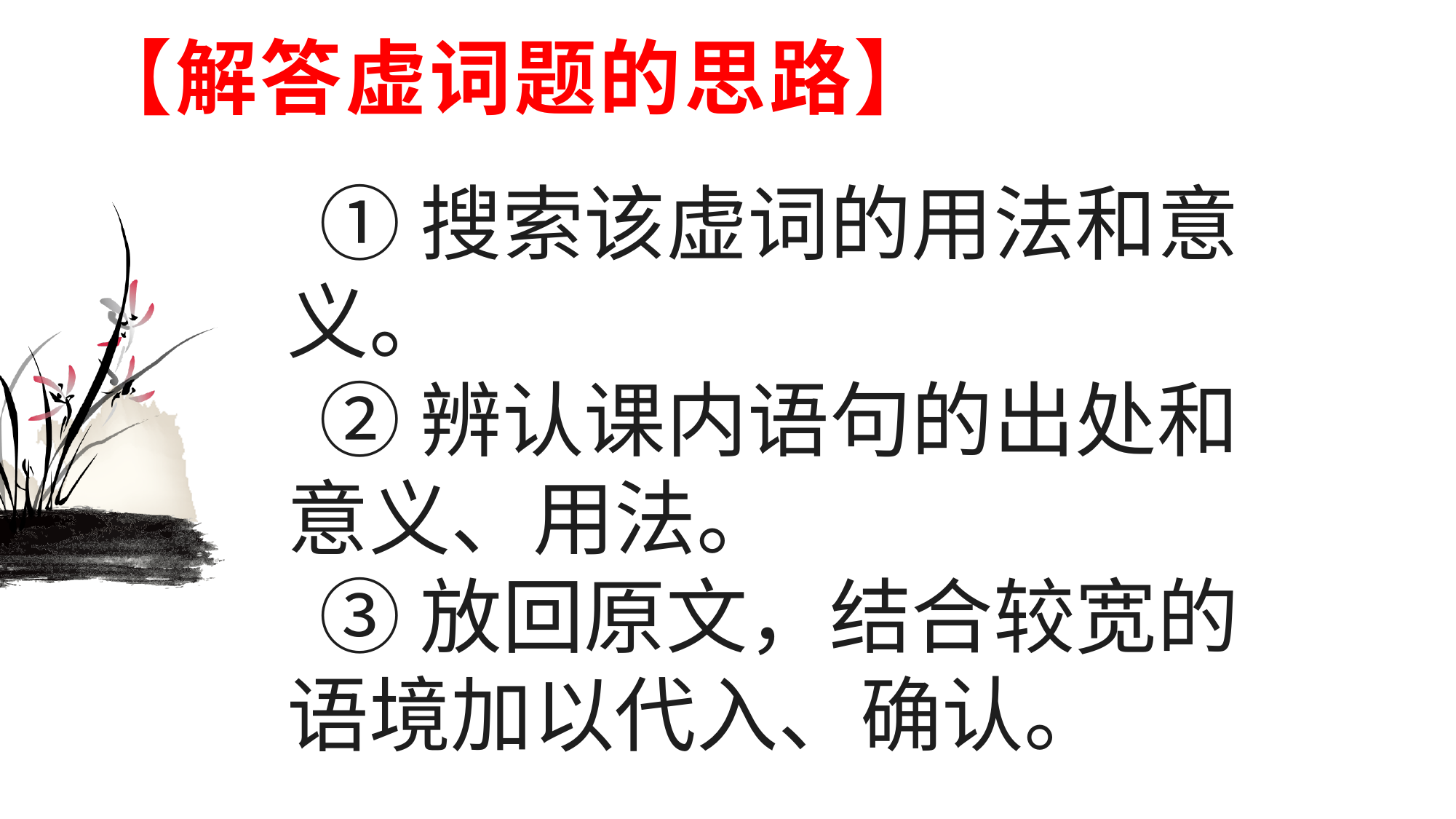

# 【解答虚词题的思路】
①搜索该虚词的用法和意义。
②辨认课内语句的出处和意义、用法。
③放回原文，结合较宽的语境加以代入、确认。